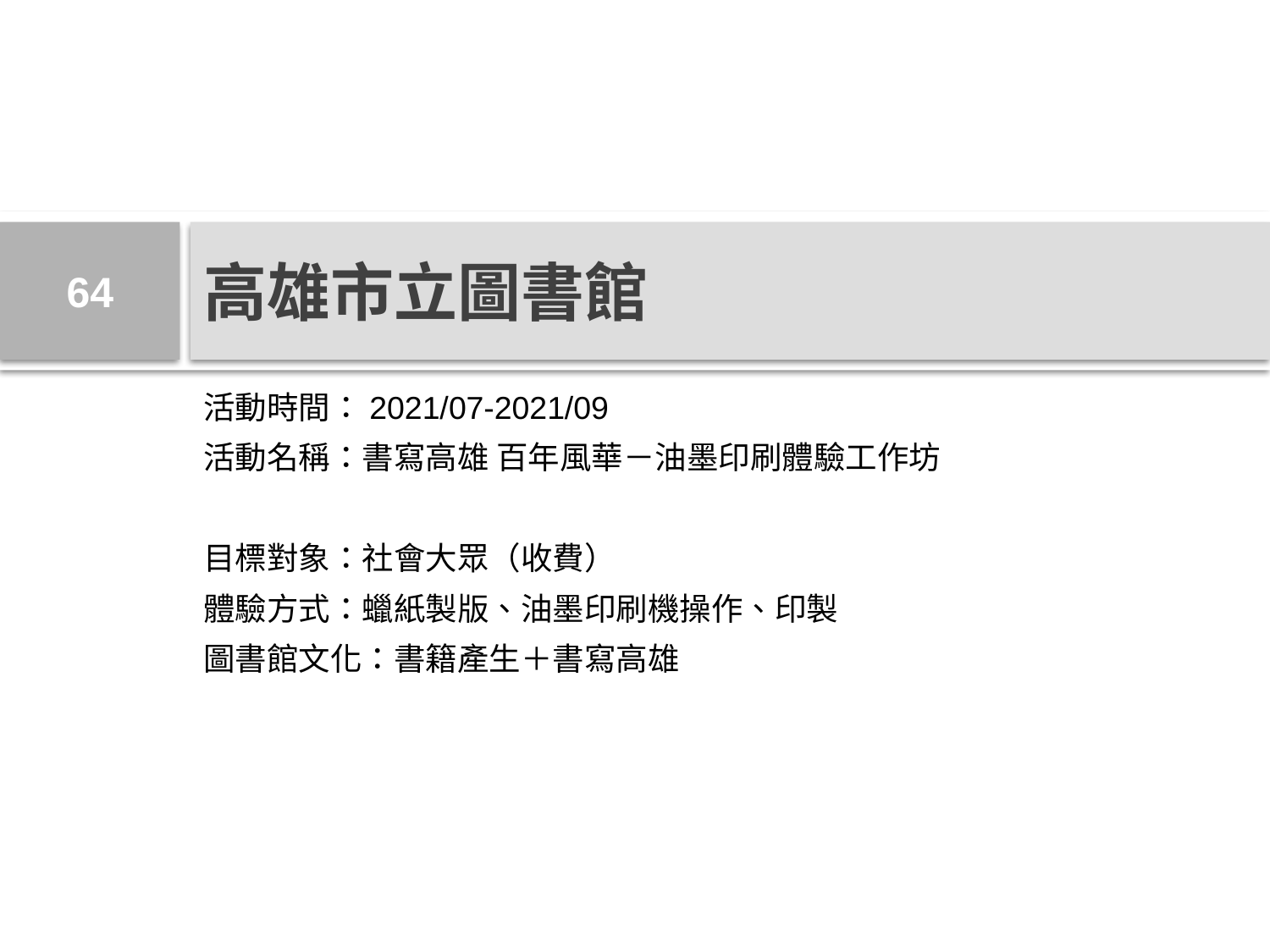

64
# 高雄市立圖書館
活動時間：2021/07-2021/09
活動名稱：書寫高雄 百年風華－油墨印刷體驗工作坊

目標對象：社會大眾（收費）
體驗方式：蠟紙製版、油墨印刷機操作、印製
圖書館文化：書籍產生＋書寫高雄